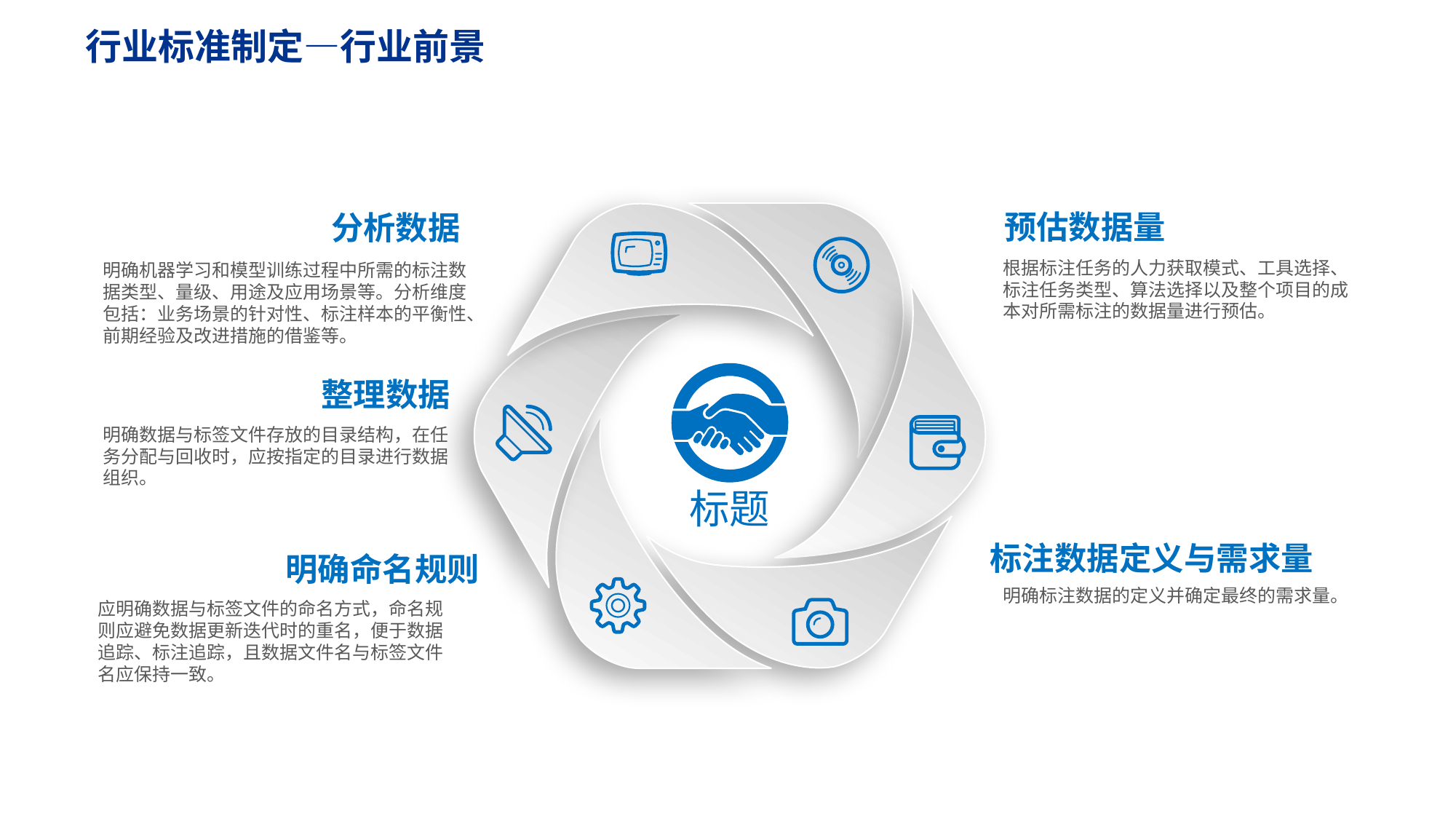

行业标准制定—行业前景

预估数据量
根据标注任务的人力获取模式、工具选择、标注任务类型、算法选择以及整个项目的成本对所需标注的数据量进行预估。
分析数据
明确机器学习和模型训练过程中所需的标注数据类型、量级、用途及应用场景等。分析维度包括：业务场景的针对性、标注样本的平衡性、前期经验及改进措施的借鉴等。

整理数据
明确数据与标签文件存放的目录结构，在任务分配与回收时，应按指定的目录进行数据组织。

标题

标注数据定义与需求量
明确标注数据的定义并确定最终的需求量。
明确命名规则
应明确数据与标签文件的命名方式，命名规则应避免数据更新迭代时的重名，便于数据追踪、标注追踪，且数据文件名与标签文件名应保持一致。